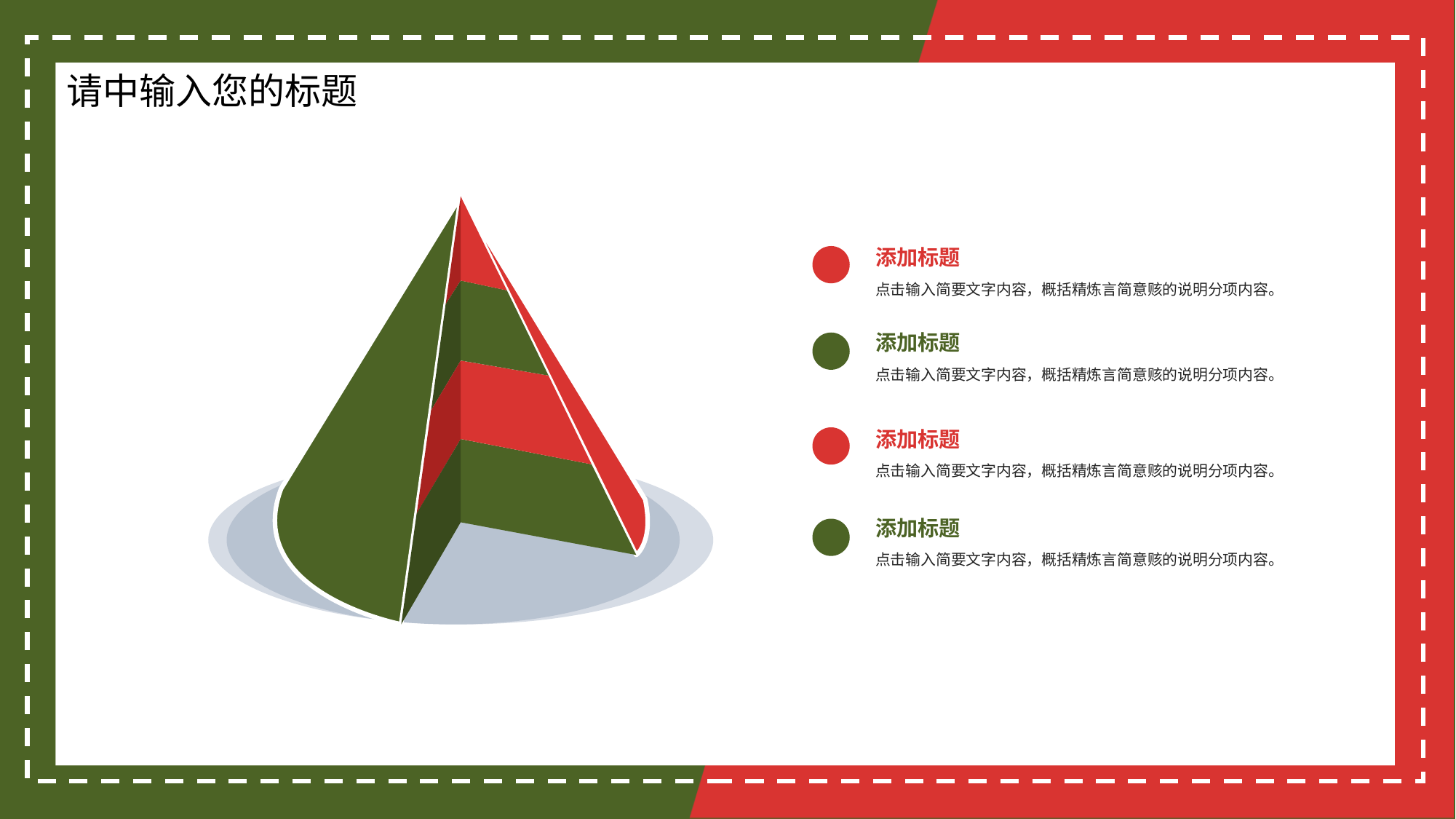

请中输入您的标题

添加标题
点击输入简要文字内容，概括精炼言简意赅的说明分项内容。

添加标题
点击输入简要文字内容，概括精炼言简意赅的说明分项内容。

添加标题
点击输入简要文字内容，概括精炼言简意赅的说明分项内容。

添加标题
点击输入简要文字内容，概括精炼言简意赅的说明分项内容。